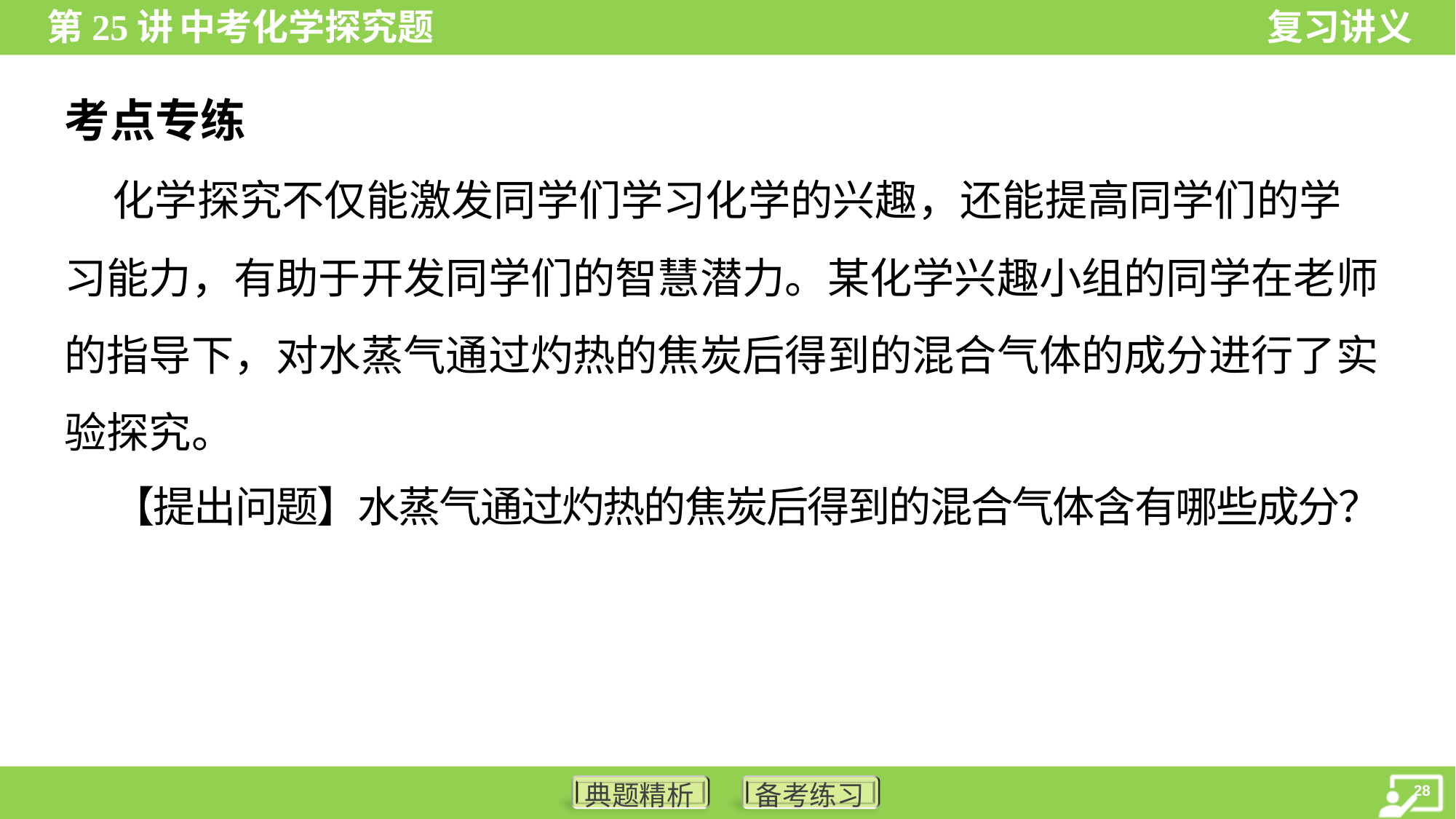

考点专练
    化学探究不仅能激发同学们学习化学的兴趣，还能提高同学们的学
习能力，有助于开发同学们的智慧潜力。某化学兴趣小组的同学在老师
的指导下，对水蒸气通过灼热的焦炭后得到的混合气体的成分进行了实
验探究。
    【提出问题】水蒸气通过灼热的焦炭后得到的混合气体含有哪些成分？